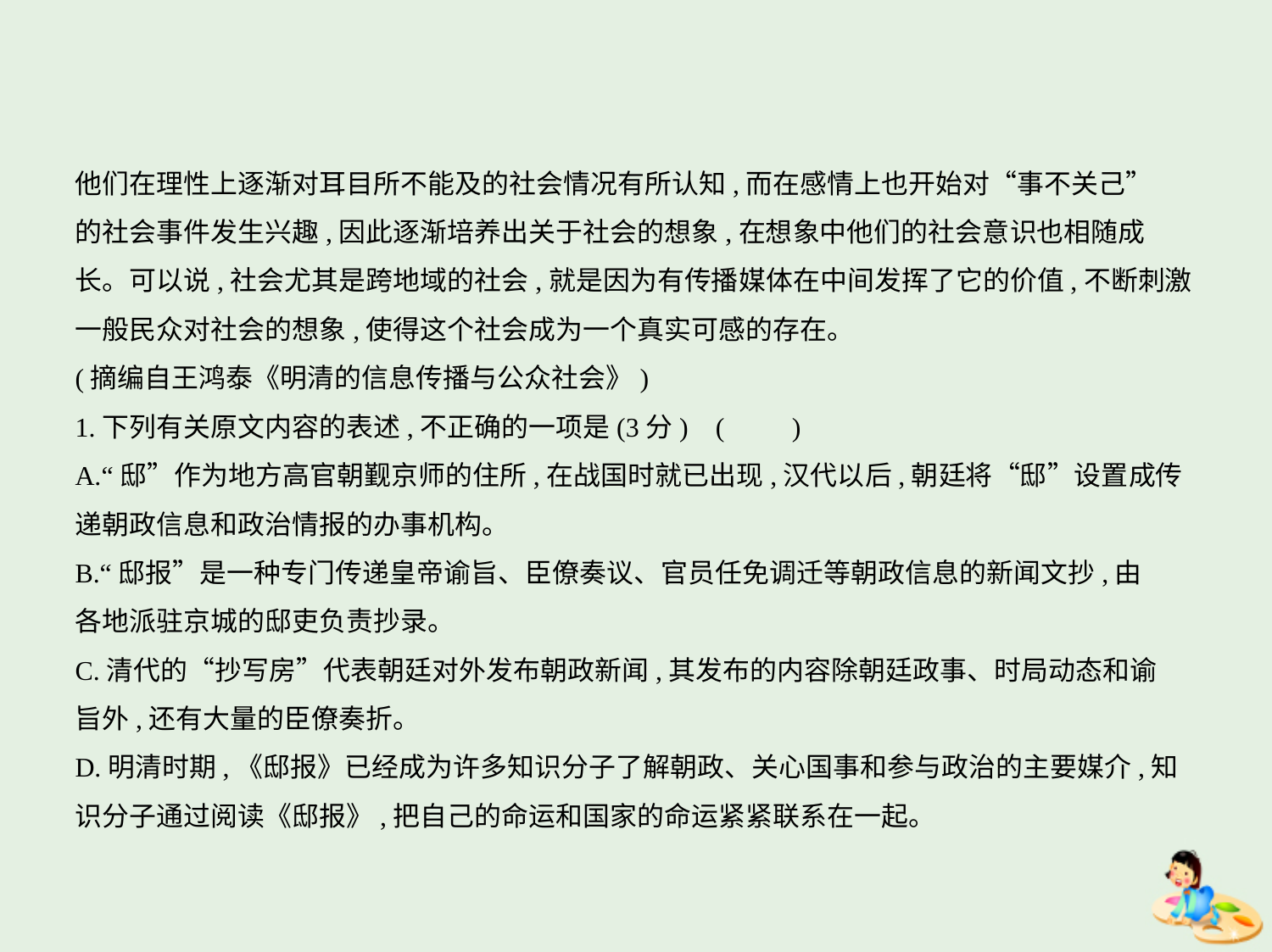

他们在理性上逐渐对耳目所不能及的社会情况有所认知,而在感情上也开始对“事不关己”
的社会事件发生兴趣,因此逐渐培养出关于社会的想象,在想象中他们的社会意识也相随成
长。可以说,社会尤其是跨地域的社会,就是因为有传播媒体在中间发挥了它的价值,不断刺激
一般民众对社会的想象,使得这个社会成为一个真实可感的存在。
(摘编自王鸿泰《明清的信息传播与公众社会》)
1.下列有关原文内容的表述,不正确的一项是(3分) (　　)
A.“邸”作为地方高官朝觐京师的住所,在战国时就已出现,汉代以后,朝廷将“邸”设置成传
递朝政信息和政治情报的办事机构。
B.“邸报”是一种专门传递皇帝谕旨、臣僚奏议、官员任免调迁等朝政信息的新闻文抄,由
各地派驻京城的邸吏负责抄录。
C.清代的“抄写房”代表朝廷对外发布朝政新闻,其发布的内容除朝廷政事、时局动态和谕
旨外,还有大量的臣僚奏折。
D.明清时期,《邸报》已经成为许多知识分子了解朝政、关心国事和参与政治的主要媒介,知
识分子通过阅读《邸报》,把自己的命运和国家的命运紧紧联系在一起。